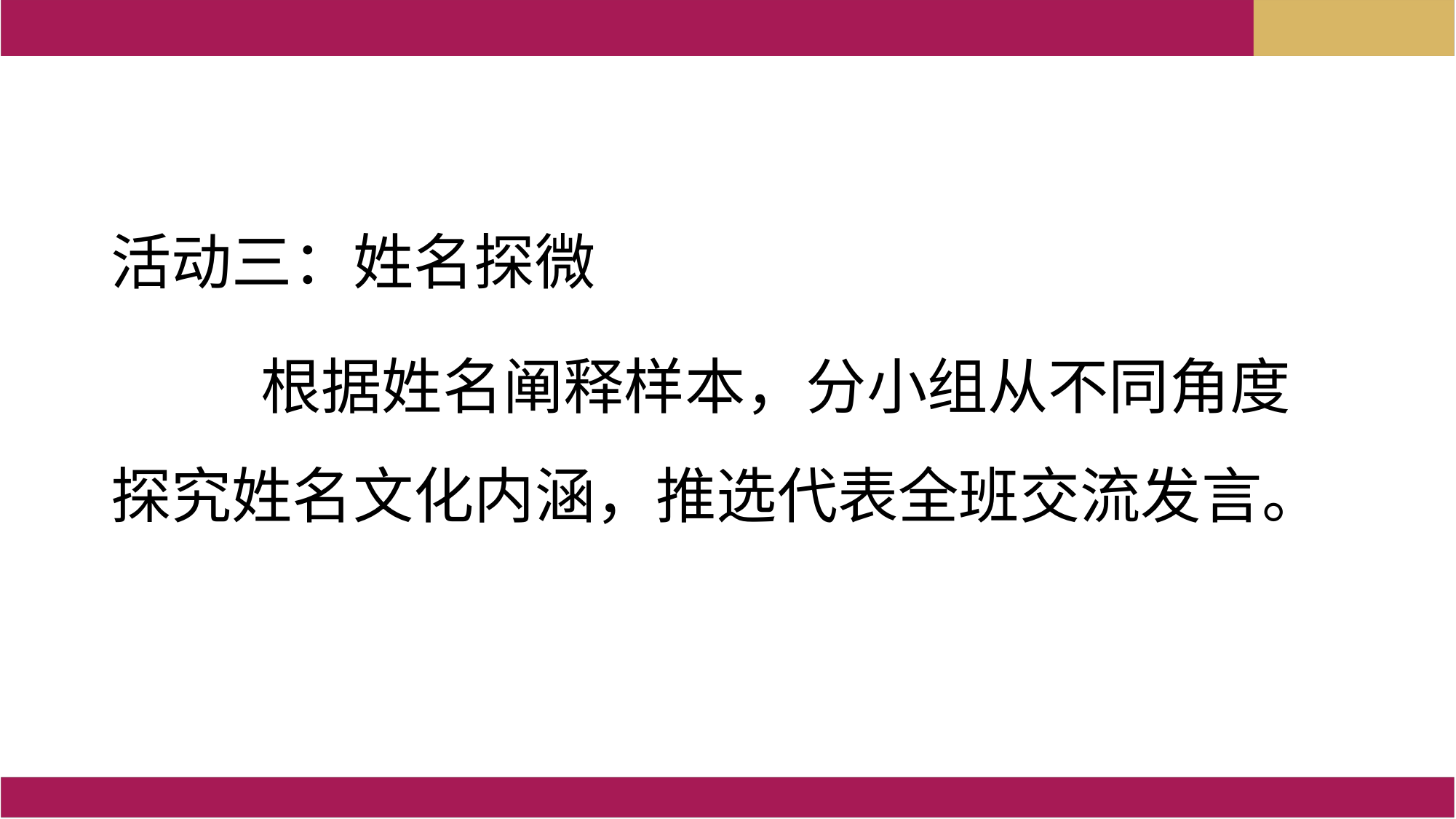

活动三：姓名探微
        根据姓名阐释样本，分小组从不同角度探究姓名文化内涵，推选代表全班交流发言。